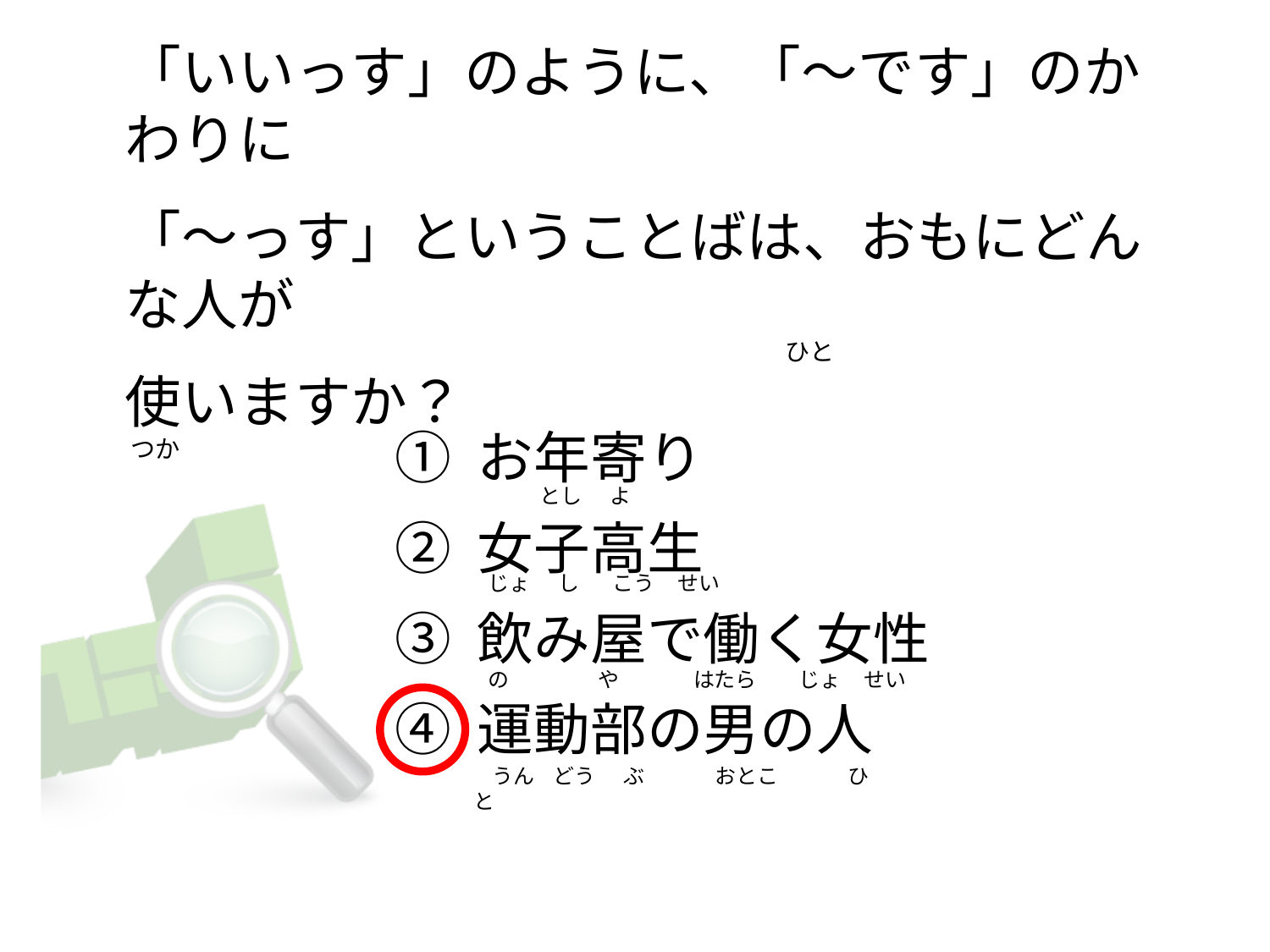

# 「いいっす」のように、「～です」のかわりに   「～っす」ということばは、おもにどんな人が                                                                                                                        ひと  使いますか？  つか
① お年寄り
② 女子高生
③ 飲み屋で働く女性
④ 運動部の男の人
             とし      よ
  じょ      し       こう     せい
  の                   や                はたら         じょ     せい

   うん    どう      ぶ               おとこ               ひと